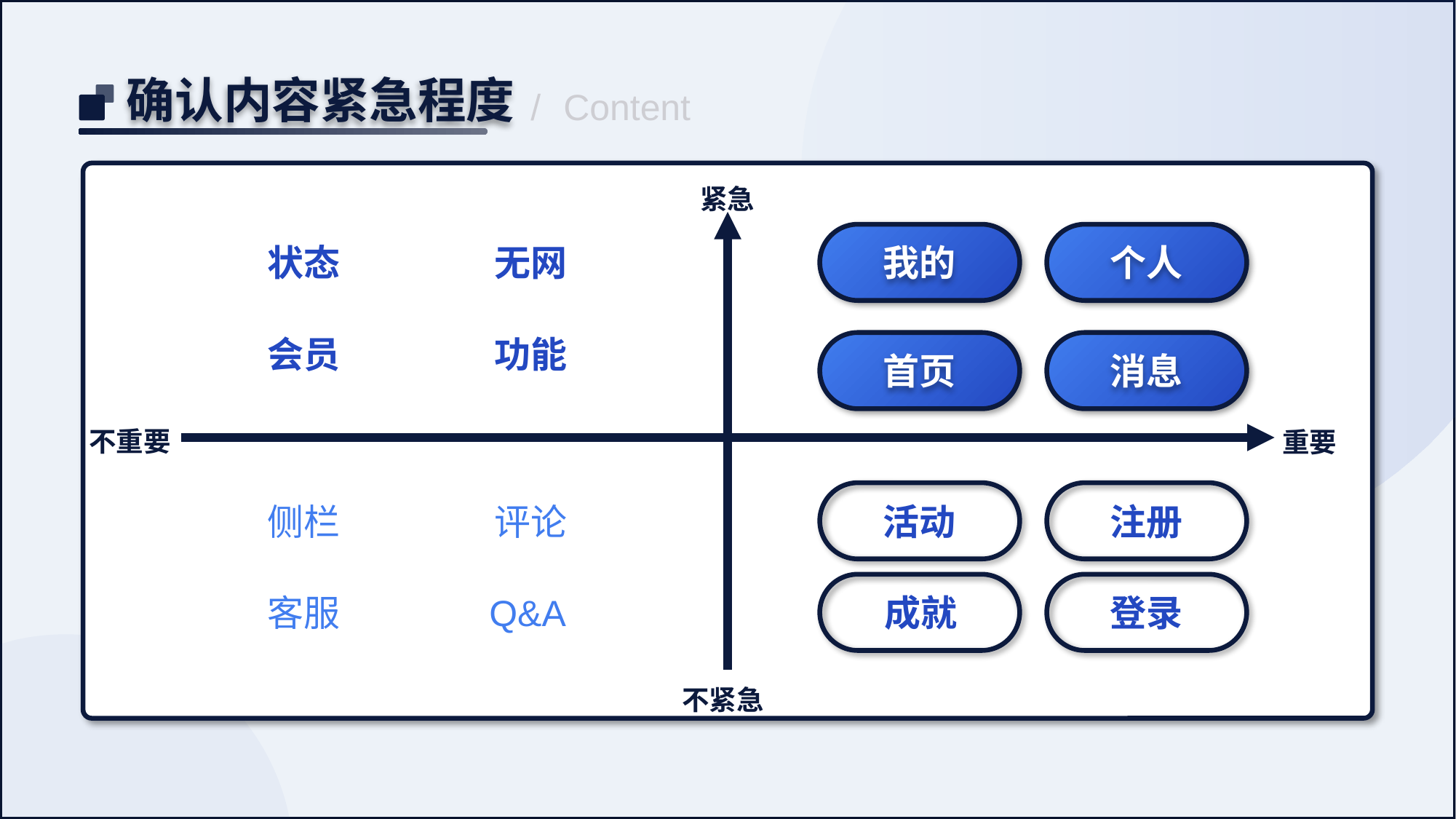

确认内容紧急程度
/
Content

紧急

我的

个人

首页

消息
状态
无网
会员
功能
不重要
重要

活动

注册

成就

登录
侧栏
评论
客服
Q&A
不紧急